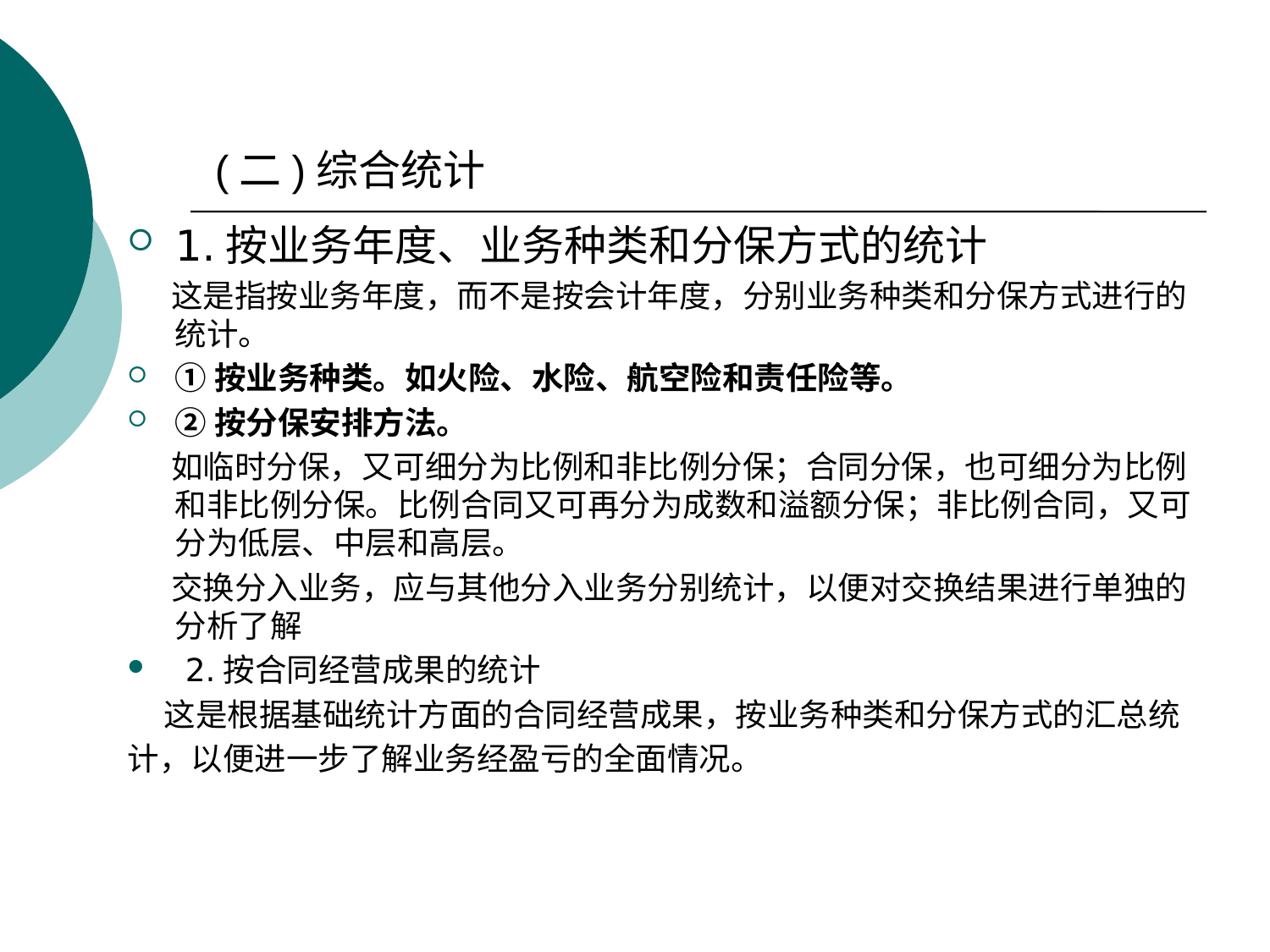

# (二)综合统计
1.按业务年度、业务种类和分保方式的统计
     这是指按业务年度，而不是按会计年度，分别业务种类和分保方式进行的统计。
①按业务种类。如火险、水险、航空险和责任险等。
②按分保安排方法。
     如临时分保，又可细分为比例和非比例分保；合同分保，也可细分为比例和非比例分保。比例合同又可再分为成数和溢额分保；非比例合同，又可分为低层、中层和高层。
     交换分入业务，应与其他分入业务分别统计，以便对交换结果进行单独的分析了解
 2.按合同经营成果的统计
    这是根据基础统计方面的合同经营成果，按业务种类和分保方式的汇总统
计，以便进一步了解业务经盈亏的全面情况。